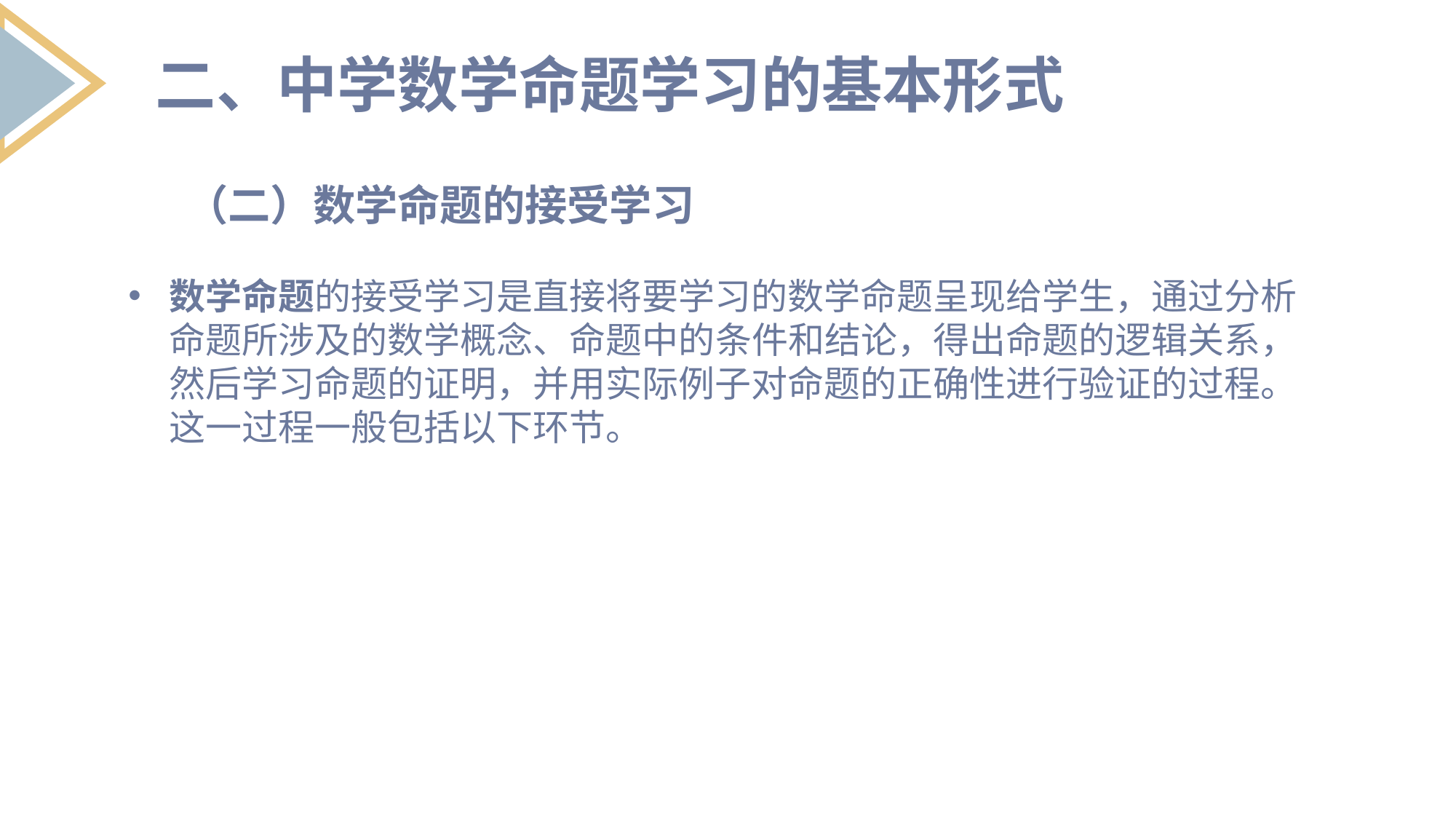

二、中学数学命题学习的基本形式

     （二）数学命题的接受学习

数学命题的接受学习是直接将要学习的数学命题呈现给学生，通过分析命题所涉及的数学概念、命题中的条件和结论，得出命题的逻辑关系，然后学习命题的证明，并用实际例子对命题的正确性进行验证的过程。这一过程一般包括以下环节。